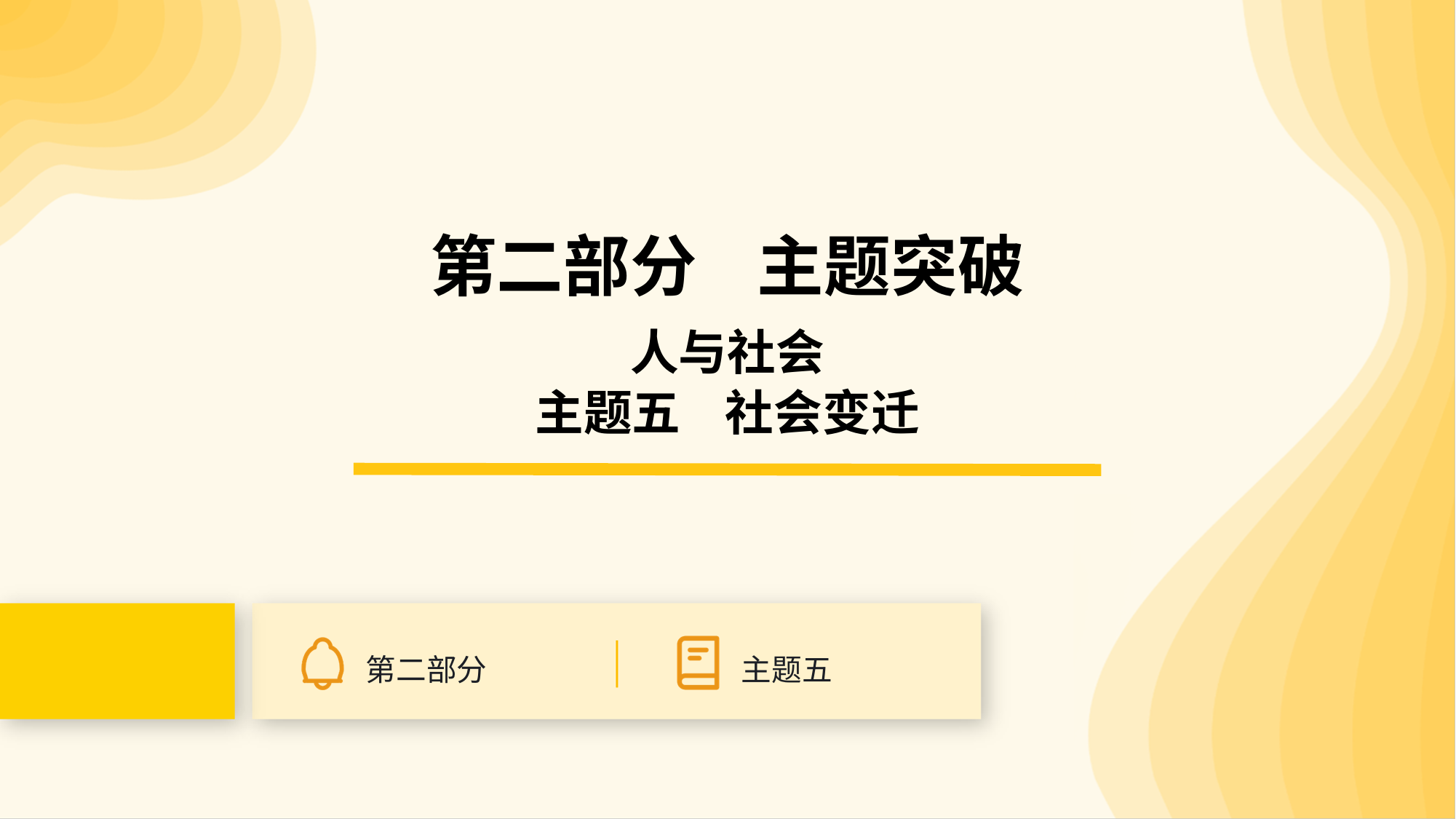

第二部分    主题突破
人与社会
主题五    社会变迁

第二部分
主题五